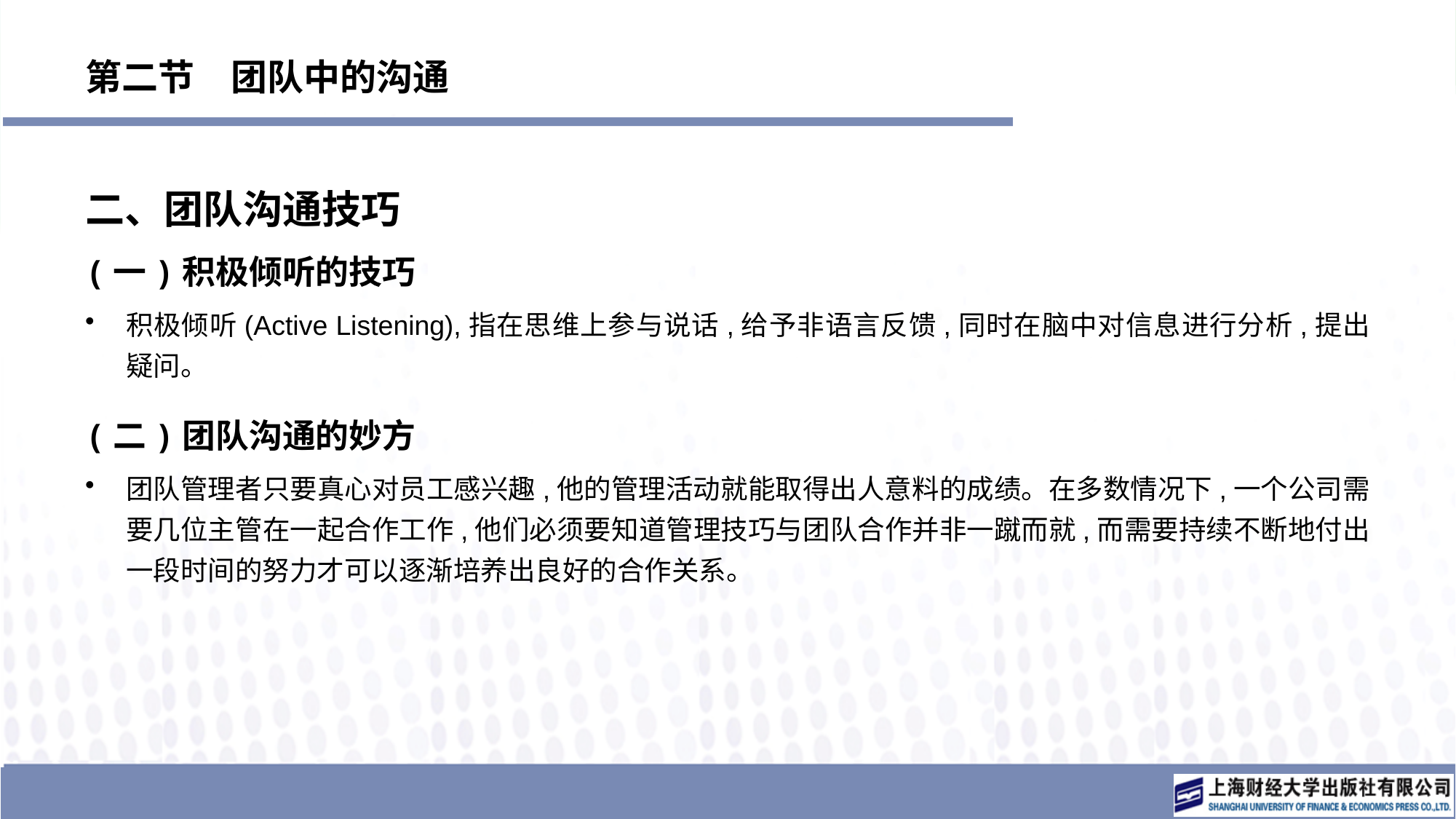

# 第二节　团队中的沟通
二、团队沟通技巧
(一)积极倾听的技巧
积极倾听(Active Listening),指在思维上参与说话,给予非语言反馈,同时在脑中对信息进行分析,提出疑问。
(二)团队沟通的妙方
团队管理者只要真心对员工感兴趣,他的管理活动就能取得出人意料的成绩。在多数情况下,一个公司需要几位主管在一起合作工作,他们必须要知道管理技巧与团队合作并非一蹴而就,而需要持续不断地付出一段时间的努力才可以逐渐培养出良好的合作关系。